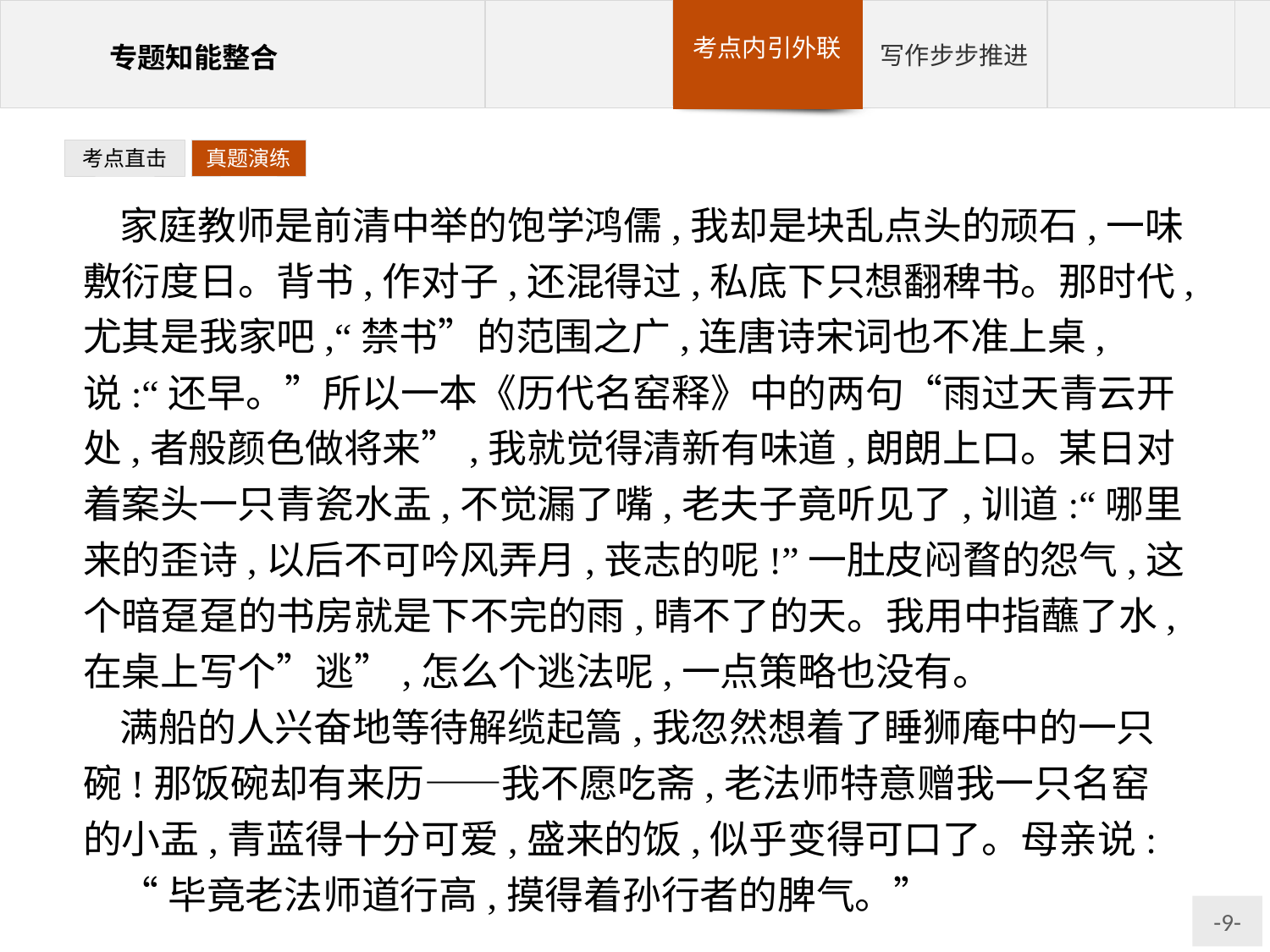

考点直击
真题演练
家庭教师是前清中举的饱学鸿儒,我却是块乱点头的顽石,一味敷衍度日。背书,作对子,还混得过,私底下只想翻稗书。那时代,尤其是我家吧,“禁书”的范围之广,连唐诗宋词也不准上桌,说:“还早。”所以一本《历代名窑释》中的两句“雨过天青云开处,者般颜色做将来”,我就觉得清新有味道,朗朗上口。某日对着案头一只青瓷水盂,不觉漏了嘴,老夫子竟听见了,训道:“哪里来的歪诗,以后不可吟风弄月,丧志的呢!”一肚皮闷瞀的怨气,这个暗趸趸的书房就是下不完的雨,晴不了的天。我用中指蘸了水,在桌上写个”逃”,怎么个逃法呢,一点策略也没有。
满船的人兴奋地等待解缆起篙,我忽然想着了睡狮庵中的一只碗!那饭碗却有来历——我不愿吃斋,老法师特意赠我一只名窑的小盂,青蓝得十分可爱,盛来的饭,似乎变得可口了。母亲说:
“毕竟老法师道行高,摸得着孙行者的脾气。”